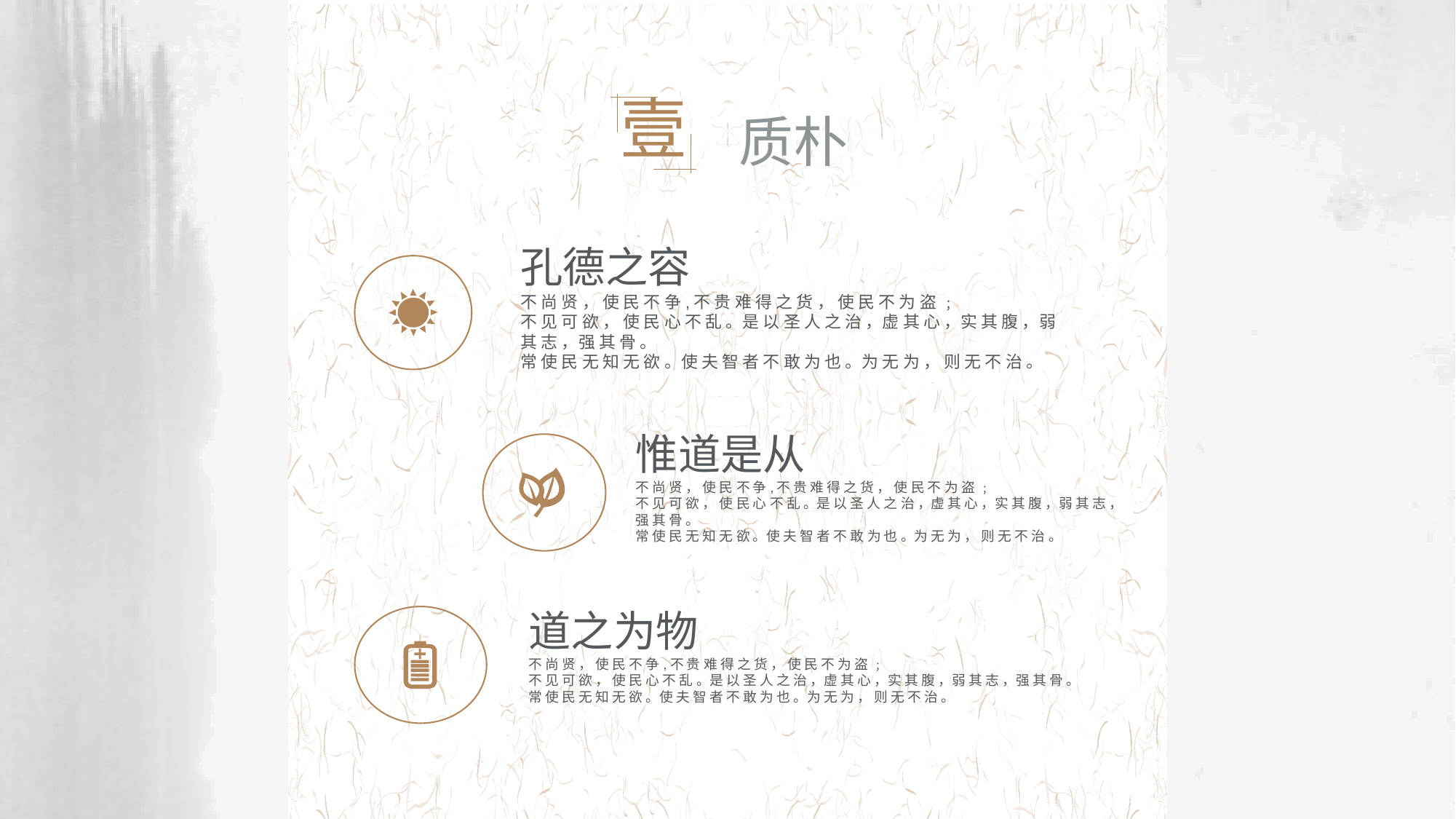

壹
质朴
孔德之容
不 尚 贤 ， 使 民 不 争,不 贵 难 得 之 货 ， 使 民 不 为 盗 ﹔
不 见 可 欲 ， 使 民 心 不 乱 。是 以 圣 人 之 治 ，虚 其 心 ，实 其 腹 ，弱 其 志 ，强 其 骨 。
常 使 民 无 知 无 欲 。使 夫 智 者 不 敢 为 也 。为 无 为 ， 则 无 不 治 。

惟道是从
不 尚 贤 ， 使 民 不 争,不 贵 难 得 之 货 ， 使 民 不 为 盗 ﹔
不 见 可 欲 ， 使 民 心 不 乱 。是 以 圣 人 之 治 ，虚 其 心 ，实 其 腹 ，弱 其 志 ，强 其 骨 。
常 使 民 无 知 无 欲 。使 夫 智 者 不 敢 为 也 。为 无 为 ， 则 无 不 治 。

道之为物
不 尚 贤 ， 使 民 不 争,不 贵 难 得 之 货 ， 使 民 不 为 盗 ﹔
不 见 可 欲 ， 使 民 心 不 乱 。是 以 圣 人 之 治 ，虚 其 心 ，实 其 腹 ，弱 其 志 ，强 其 骨 。
常 使 民 无 知 无 欲 。使 夫 智 者 不 敢 为 也 。为 无 为 ， 则 无 不 治 。